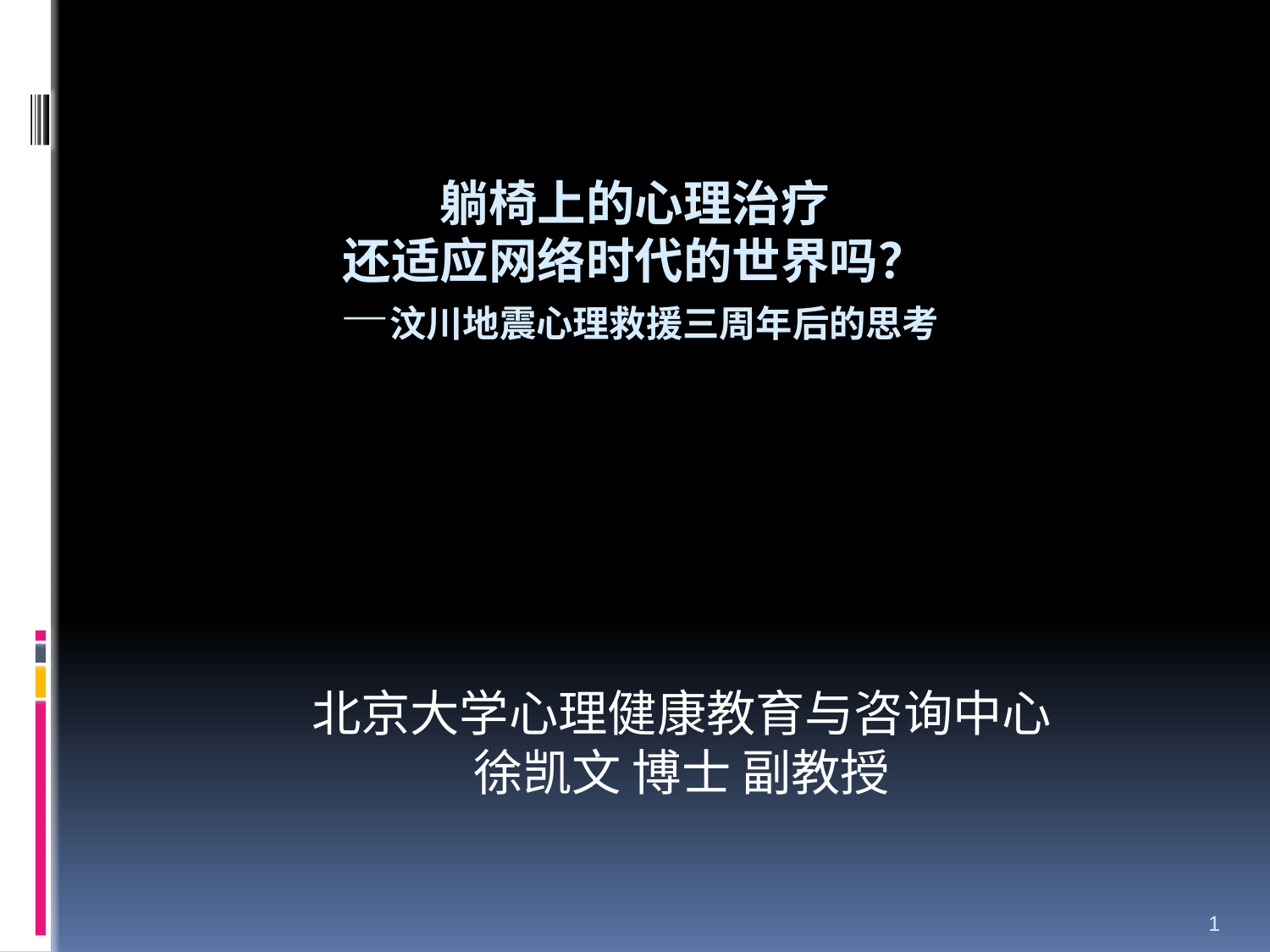

# 躺椅上的心理治疗 还适应网络时代的世界吗？ —汶川地震心理救援三周年后的思考
北京大学心理健康教育与咨询中心
徐凯文
kevin073@263.net
北京大学心理健康教育与咨询中心
徐凯文 博士 副教授
1